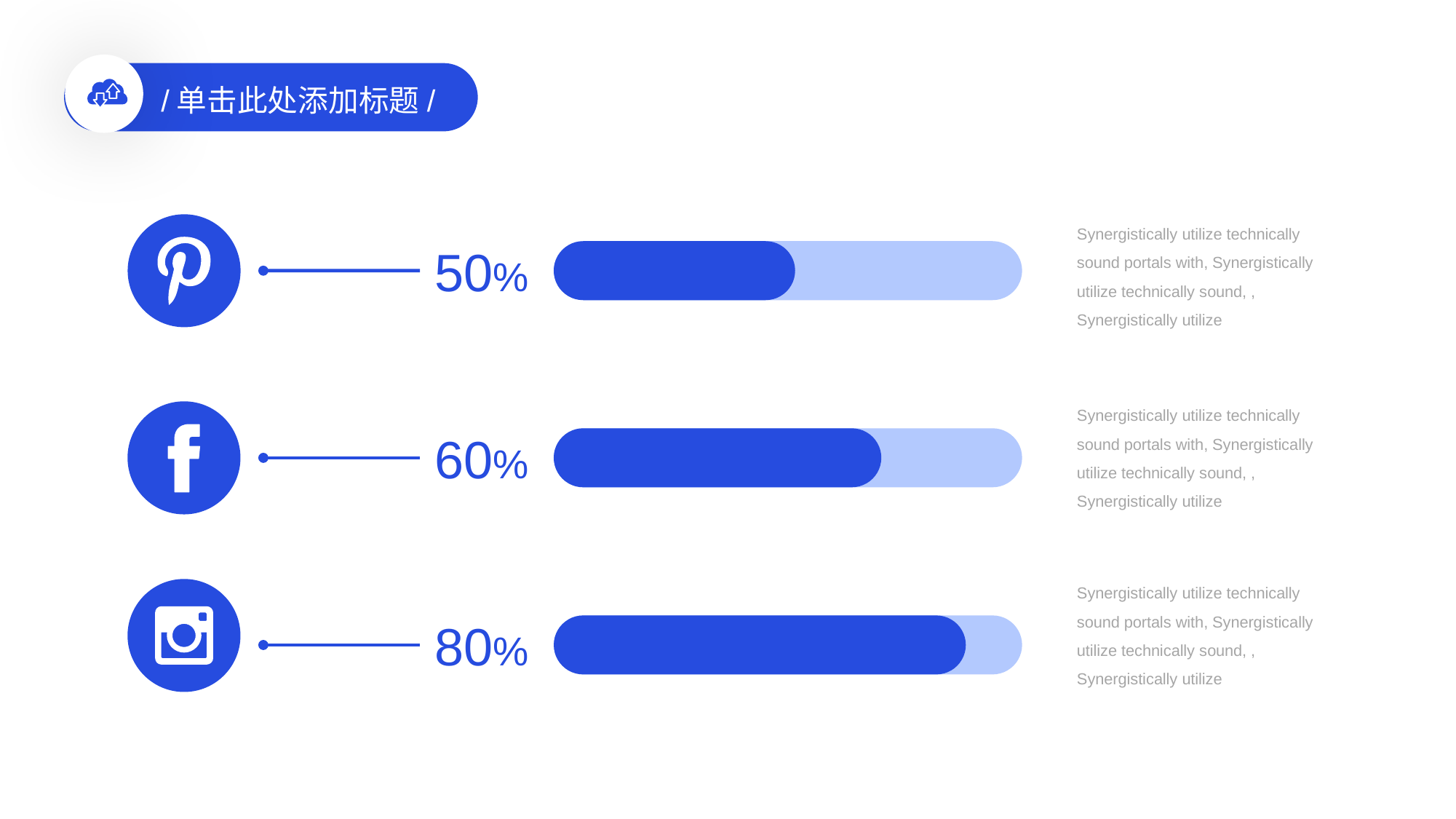

/单击此处添加标题/

Synergistically utilize technically sound portals with, Synergistically utilize technically sound, , Synergistically utilize
50%

Synergistically utilize technically sound portals with, Synergistically utilize technically sound, , Synergistically utilize

60%

Synergistically utilize technically sound portals with, Synergistically utilize technically sound, , Synergistically utilize

80%

PPT模板 http://www.1ppt.com/moban/